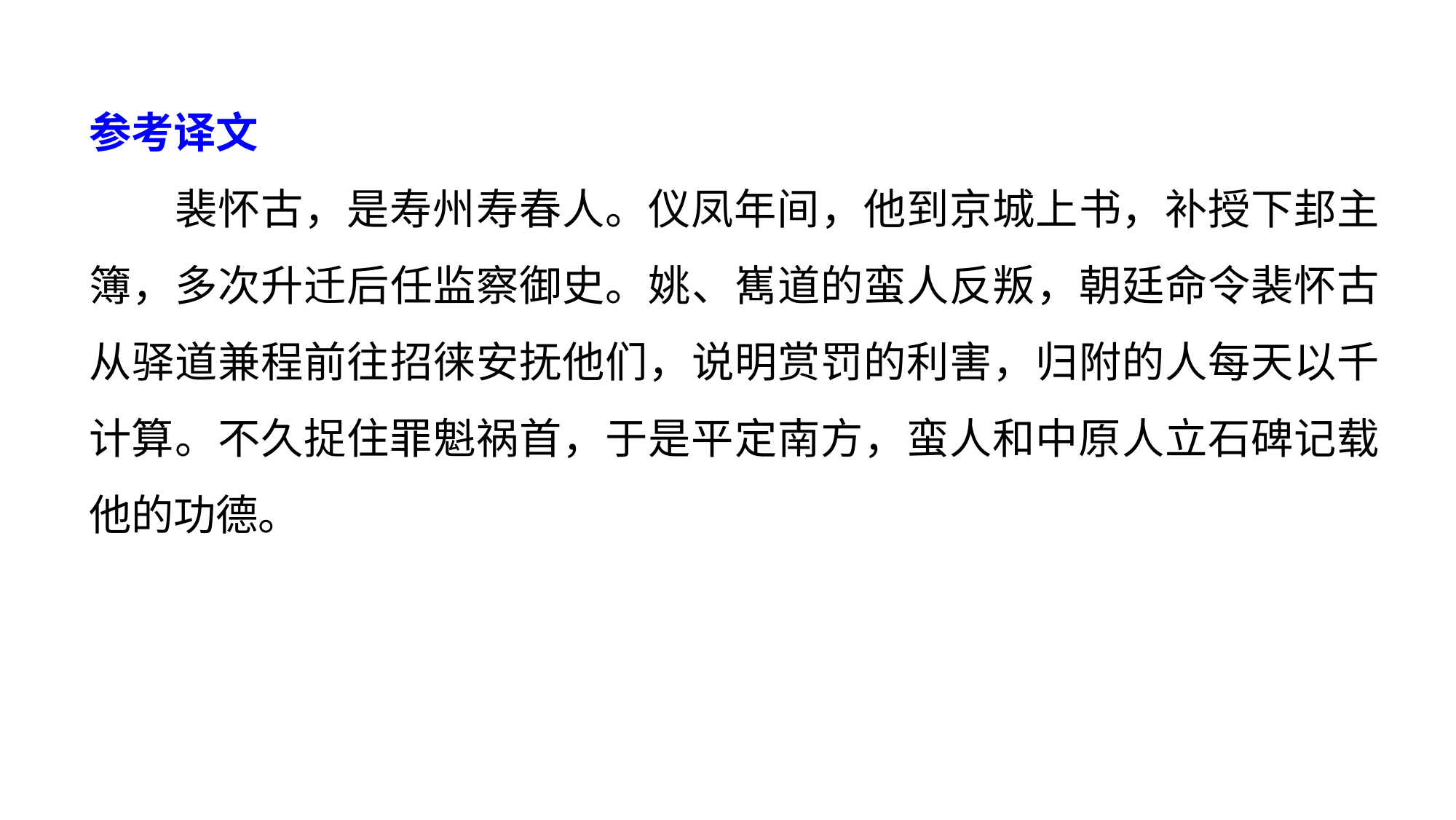

参考译文
裴怀古，是寿州寿春人。仪凤年间，他到京城上书，补授下邽主簿，多次升迁后任监察御史。姚、嶲道的蛮人反叛，朝廷命令裴怀古从驿道兼程前往招徕安抚他们，说明赏罚的利害，归附的人每天以千计算。不久捉住罪魁祸首，于是平定南方，蛮人和中原人立石碑记载他的功德。